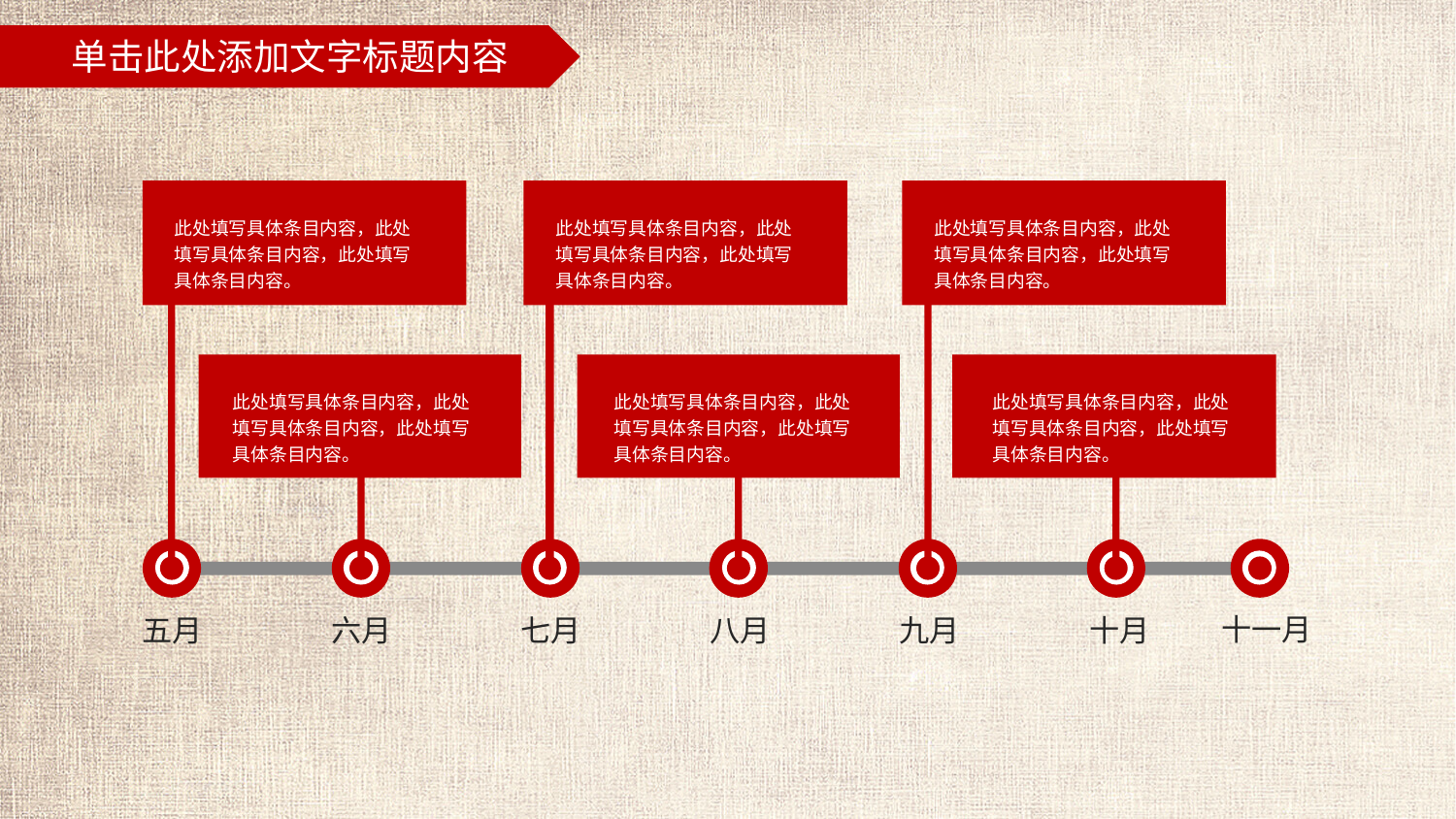

此处填写具体条目内容，此处填写具体条目内容，此处填写具体条目内容。
此处填写具体条目内容，此处填写具体条目内容，此处填写具体条目内容。
此处填写具体条目内容，此处填写具体条目内容，此处填写具体条目内容。

此处填写具体条目内容，此处填写具体条目内容，此处填写具体条目内容。
此处填写具体条目内容，此处填写具体条目内容，此处填写具体条目内容。
此处填写具体条目内容，此处填写具体条目内容，此处填写具体条目内容。

十一月
五月
六月
七月
八月
九月
十月